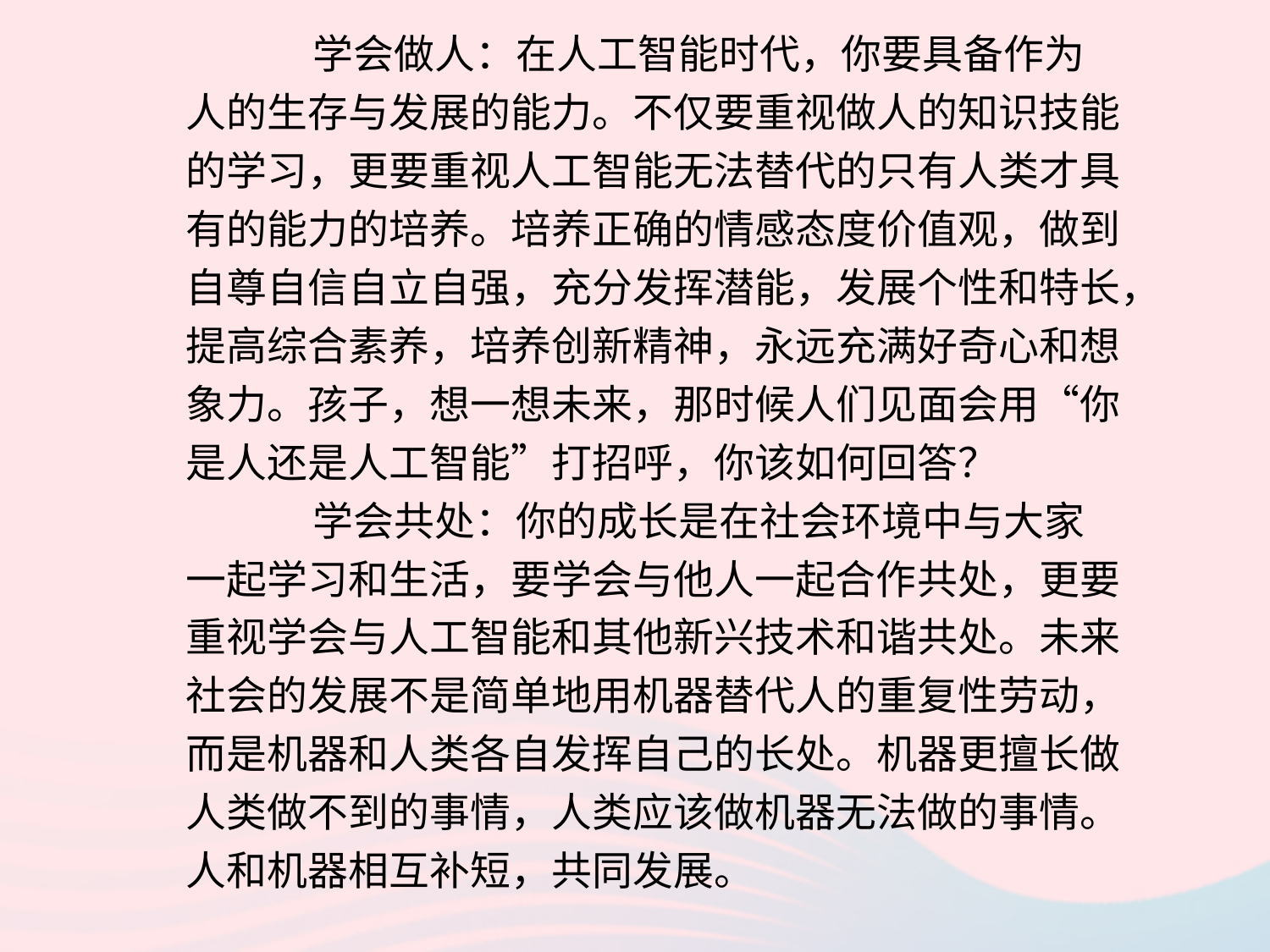

学会做人：在人工智能时代，你要具备作为人的生存与发展的能力。不仅要重视做人的知识技能的学习，更要重视人工智能无法替代的只有人类才具有的能力的培养。培养正确的情感态度价值观，做到自尊自信自立自强，充分发挥潜能，发展个性和特长，提高综合素养，培养创新精神，永远充满好奇心和想象力。孩子，想一想未来，那时候人们见面会用“你是人还是人工智能”打招呼，你该如何回答？
	学会共处：你的成长是在社会环境中与大家一起学习和生活，要学会与他人一起合作共处，更要重视学会与人工智能和其他新兴技术和谐共处。未来社会的发展不是简单地用机器替代人的重复性劳动，而是机器和人类各自发挥自己的长处。机器更擅长做人类做不到的事情，人类应该做机器无法做的事情。人和机器相互补短，共同发展。